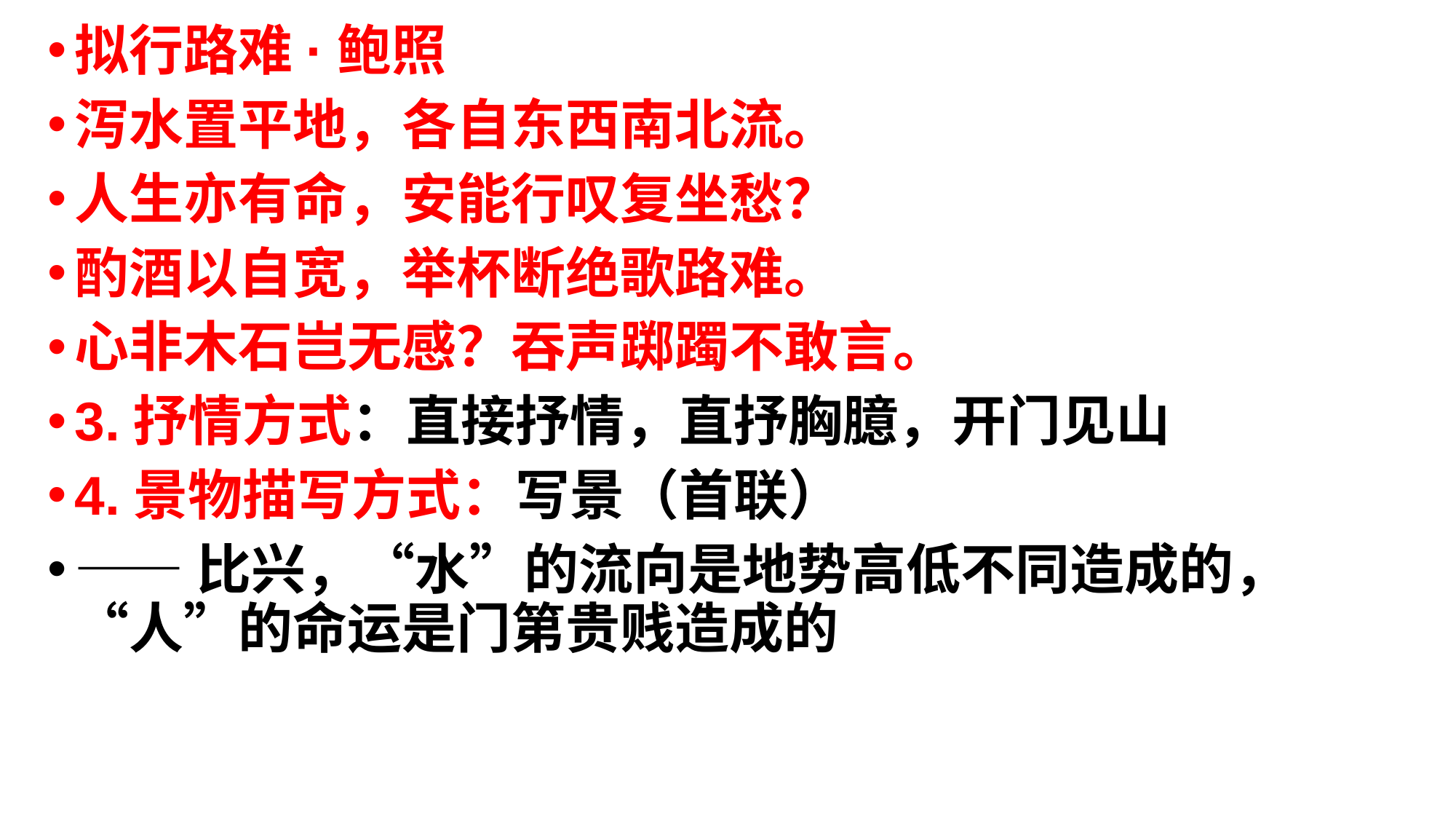

拟行路难·鲍照
泻水置平地，各自东西南北流。
人生亦有命，安能行叹复坐愁？
酌酒以自宽，举杯断绝歌路难。
心非木石岂无感？吞声踯躅不敢言。
3.抒情方式：直接抒情，直抒胸臆，开门见山
4.景物描写方式：写景（首联）
——比兴，“水”的流向是地势高低不同造成的，“人”的命运是门第贵贱造成的